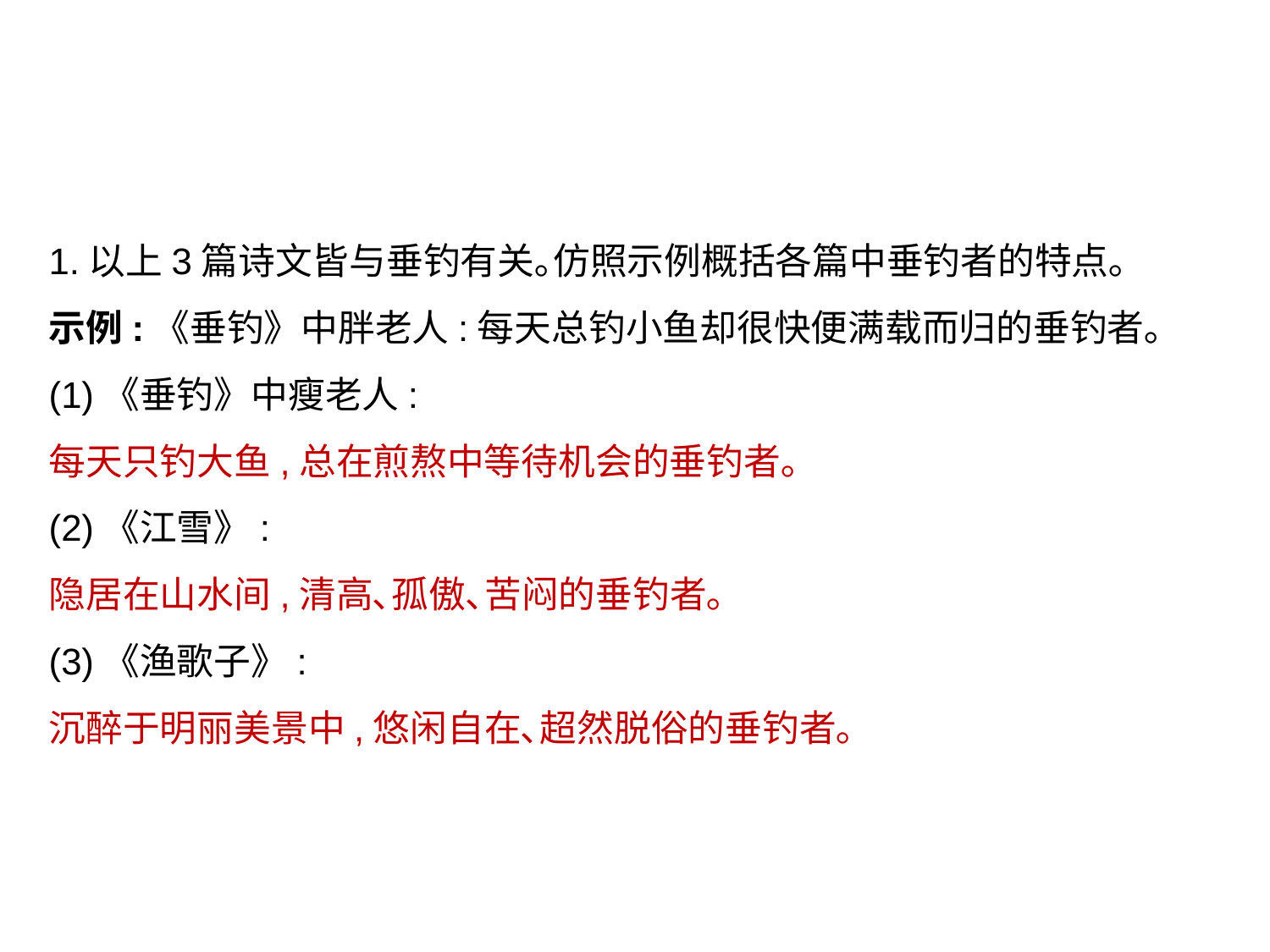

1.以上3篇诗文皆与垂钓有关｡仿照示例概括各篇中垂钓者的特点｡
示例:《垂钓》中胖老人:每天总钓小鱼却很快便满载而归的垂钓者｡
(1)《垂钓》中瘦老人:
每天只钓大鱼,总在煎熬中等待机会的垂钓者｡
(2)《江雪》:
隐居在山水间,清高､孤傲､苦闷的垂钓者｡
(3)《渔歌子》:
沉醉于明丽美景中,悠闲自在､超然脱俗的垂钓者｡